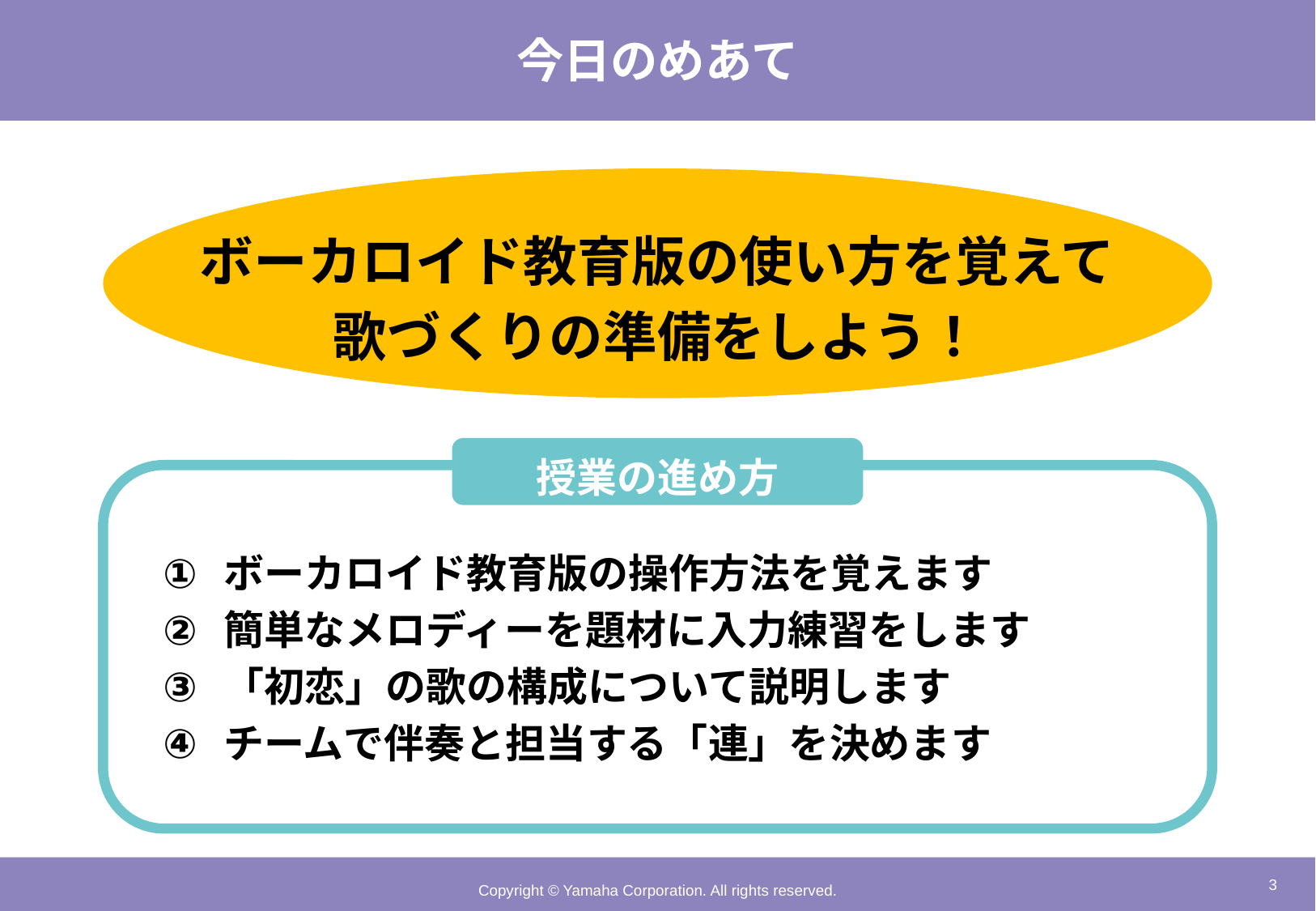

# 今日のめあて
ボーカロイド教育版の使い方を覚えて
歌づくりの準備をしよう！
授業の進め方
ボーカロイド教育版の操作方法を覚えます
簡単なメロディーを題材に入力練習をします
「初恋」の歌の構成について説明します
チームで伴奏と担当する「連」を決めます
3